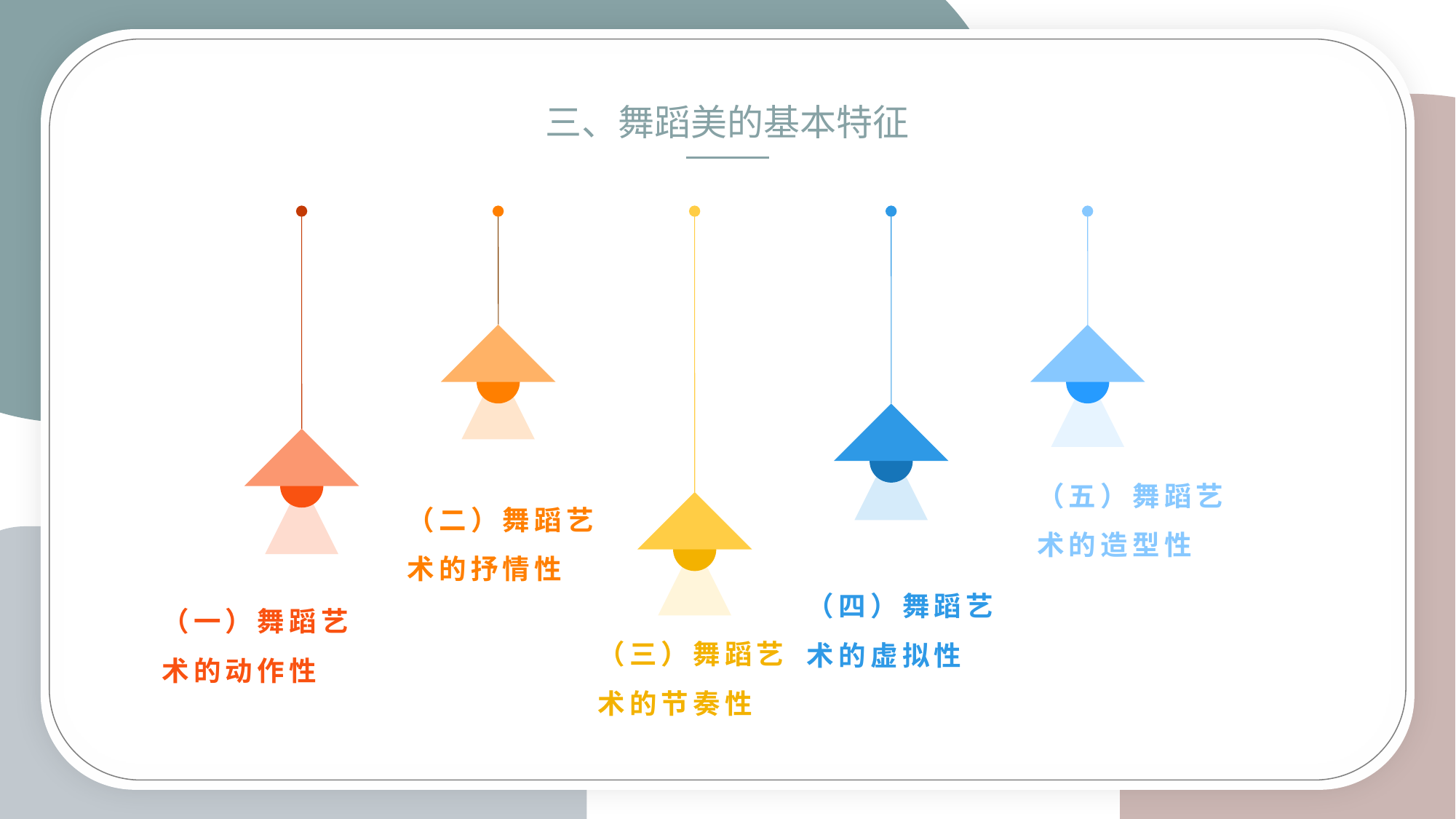

三、舞蹈美的基本特征

（二）舞蹈艺术的抒情性
（五）舞蹈艺术的造型性

（四）舞蹈艺术的虚拟性

（一）舞蹈艺术的动作性
（三）舞蹈艺术的节奏性